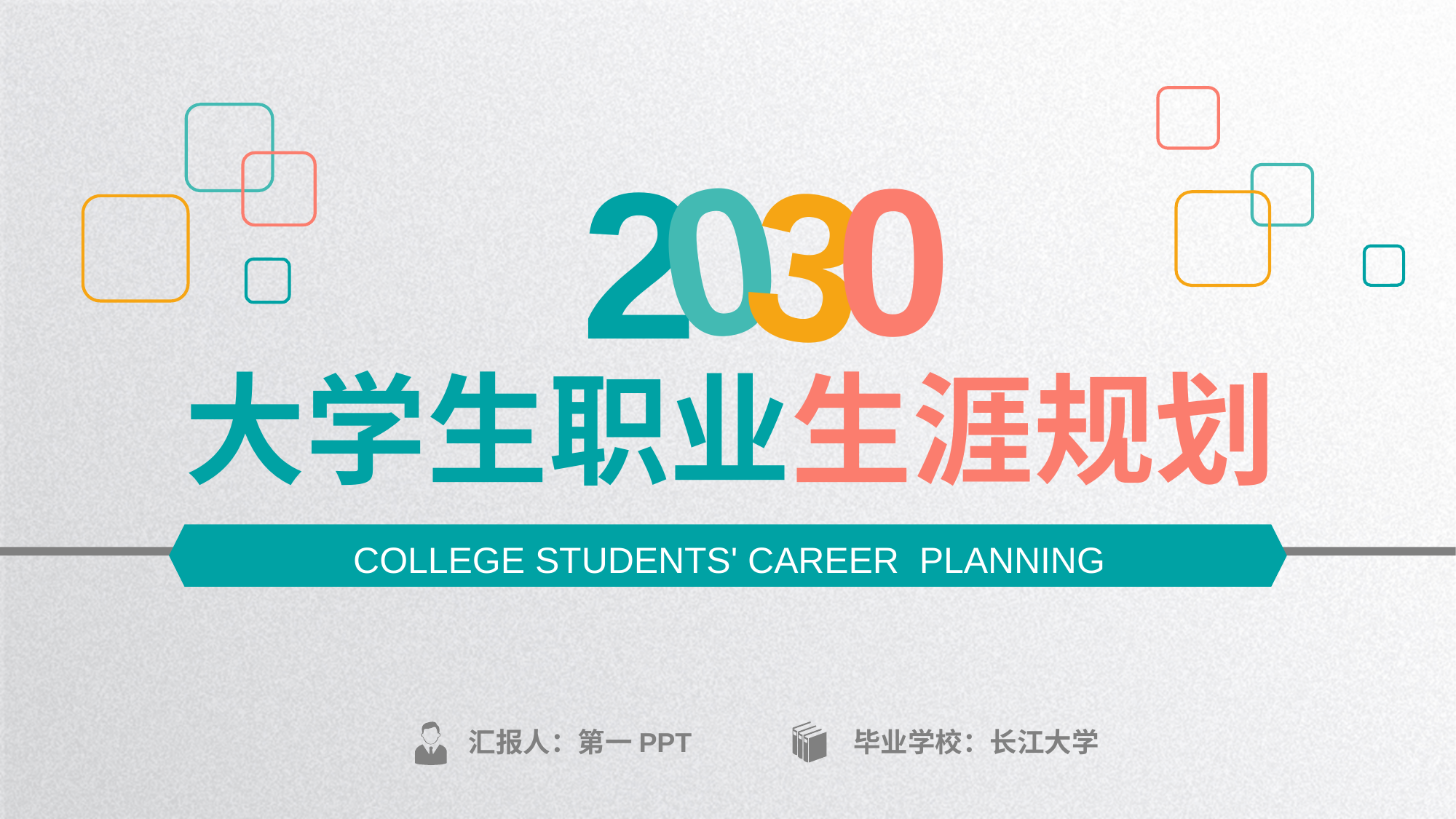

0
3
0
2

大学生职业生涯规划

COLLEGE STUDENTS' CAREER  PLANNING

汇报人：第一PPT
毕业学校：长江大学